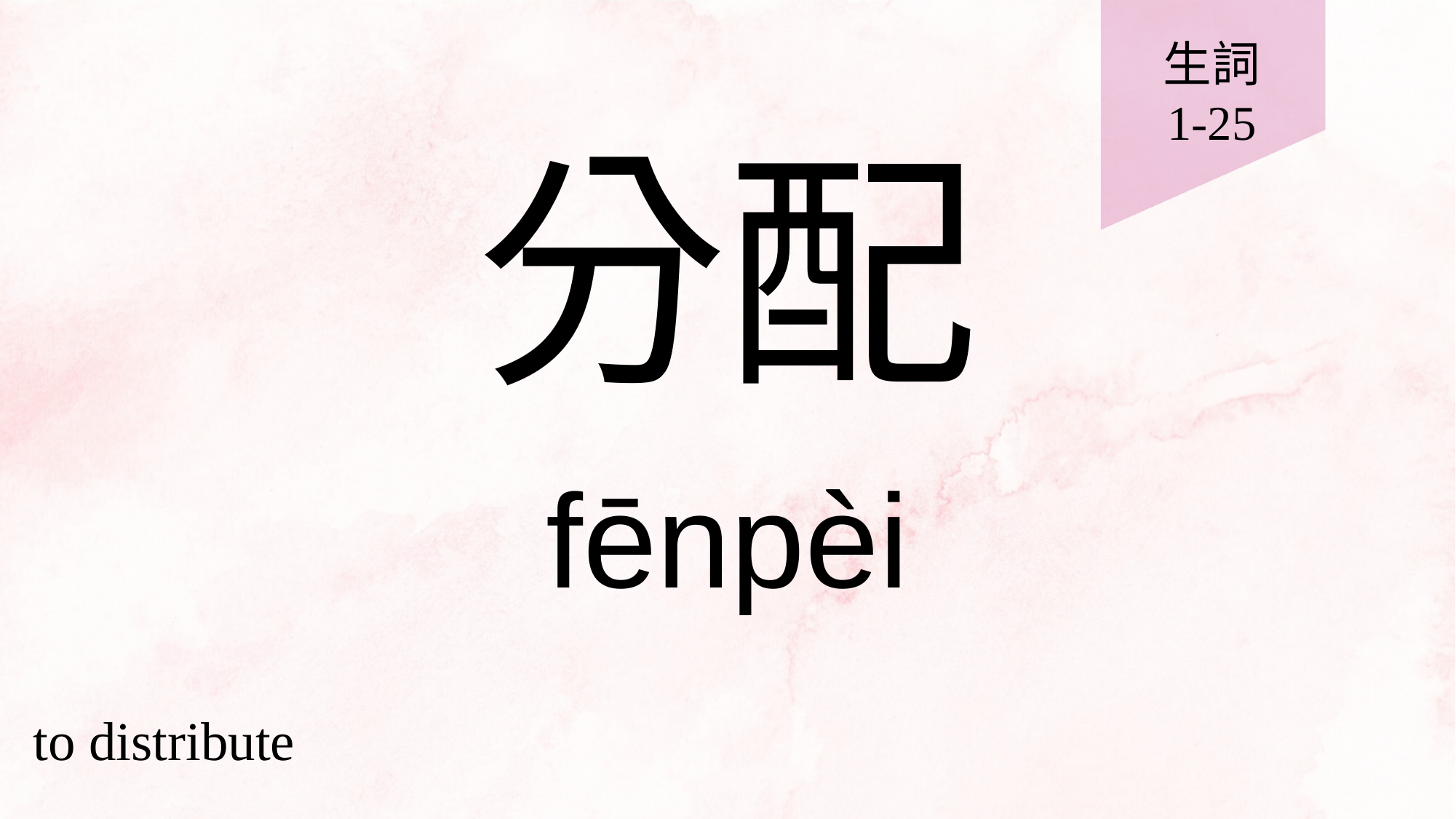

生詞
1-25
# 分配
fēnpèi
to distribute